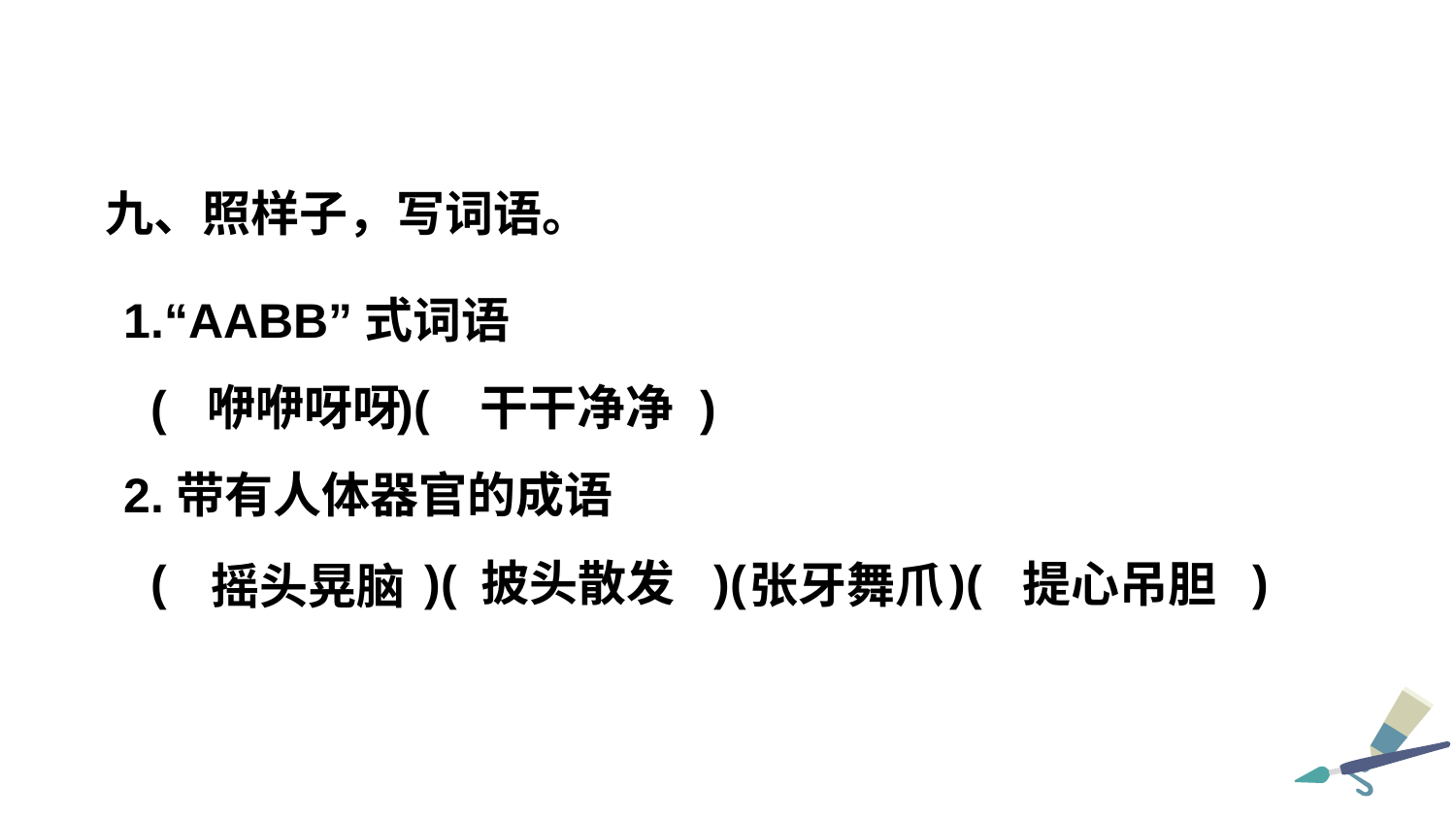

九、照样子，写词语。
1.“AABB”式词语
  (                 )(                    )
2.带有人体器官的成语
  (                   )(                   )(               )(                    )
咿咿呀呀
干干净净
披头散发
提心吊胆
张牙舞爪
摇头晃脑